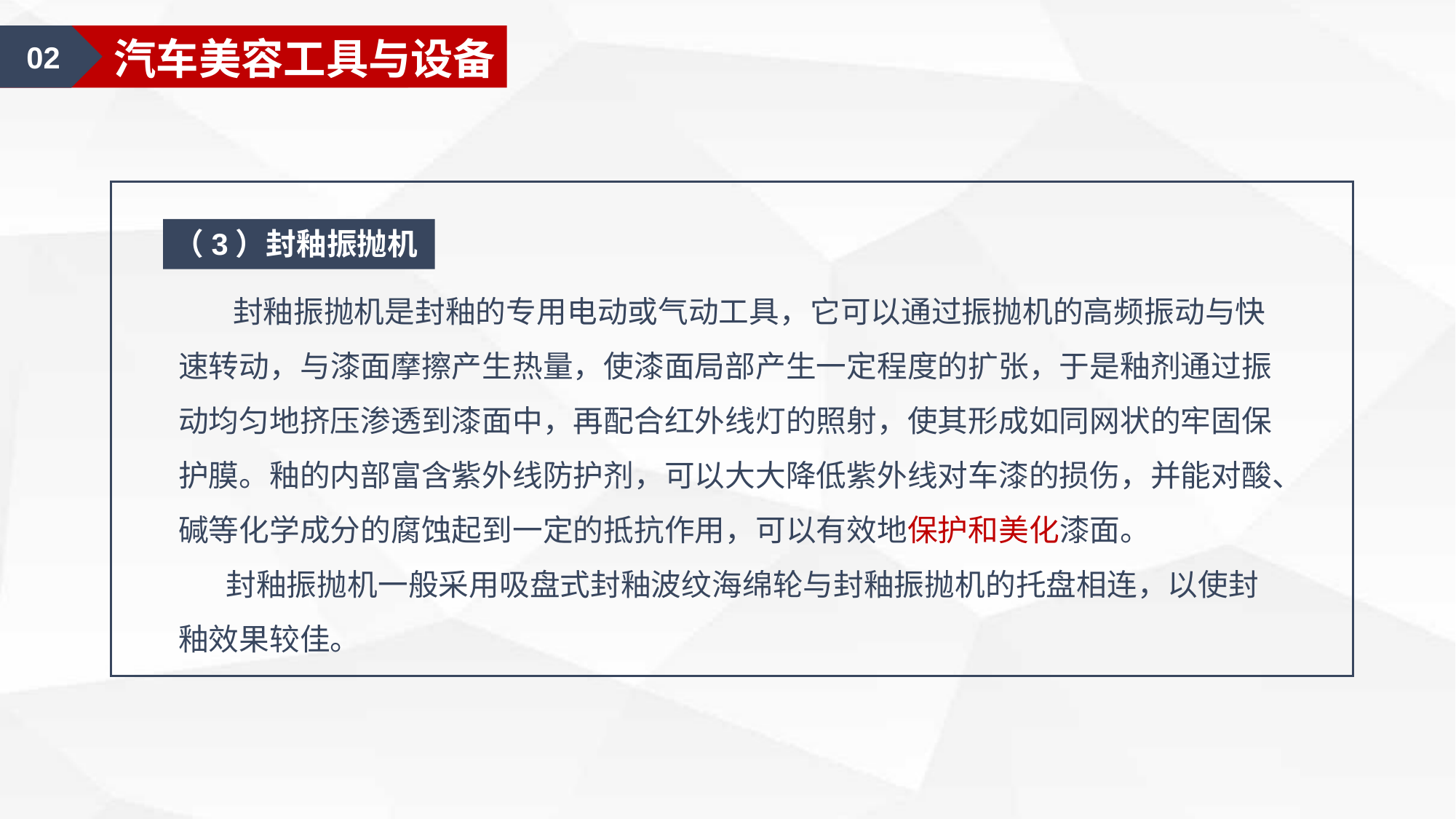

02
汽车装饰认知

02
汽车美容工具与设备

（3）封釉振抛机
       封釉振抛机是封釉的专用电动或气动工具，它可以通过振抛机的高频振动与快速转动，与漆面摩擦产生热量，使漆面局部产生一定程度的扩张，于是釉剂通过振动均匀地挤压渗透到漆面中，再配合红外线灯的照射，使其形成如同网状的牢固保护膜。釉的内部富含紫外线防护剂，可以大大降低紫外线对车漆的损伤，并能对酸、碱等化学成分的腐蚀起到一定的抵抗作用，可以有效地保护和美化漆面。
      封釉振抛机一般采用吸盘式封釉波纹海绵轮与封釉振抛机的托盘相连，以使封釉效果较佳。